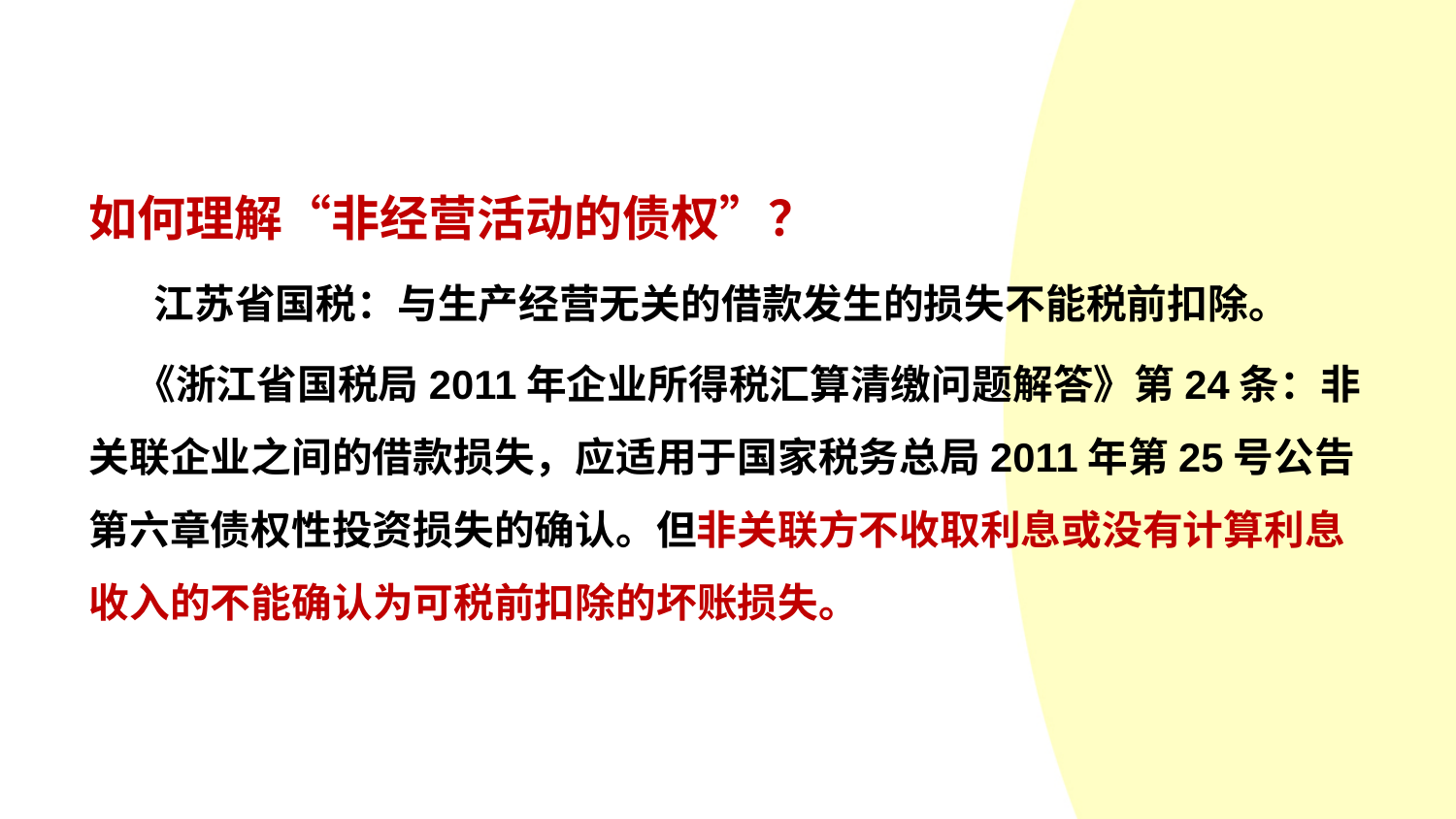

#
如何理解“非经营活动的债权”？
      江苏省国税：与生产经营无关的借款发生的损失不能税前扣除。
    《浙江省国税局2011年企业所得税汇算清缴问题解答》第24条：非关联企业之间的借款损失，应适用于国家税务总局2011年第25号公告第六章债权性投资损失的确认。但非关联方不收取利息或没有计算利息收入的不能确认为可税前扣除的坏账损失。